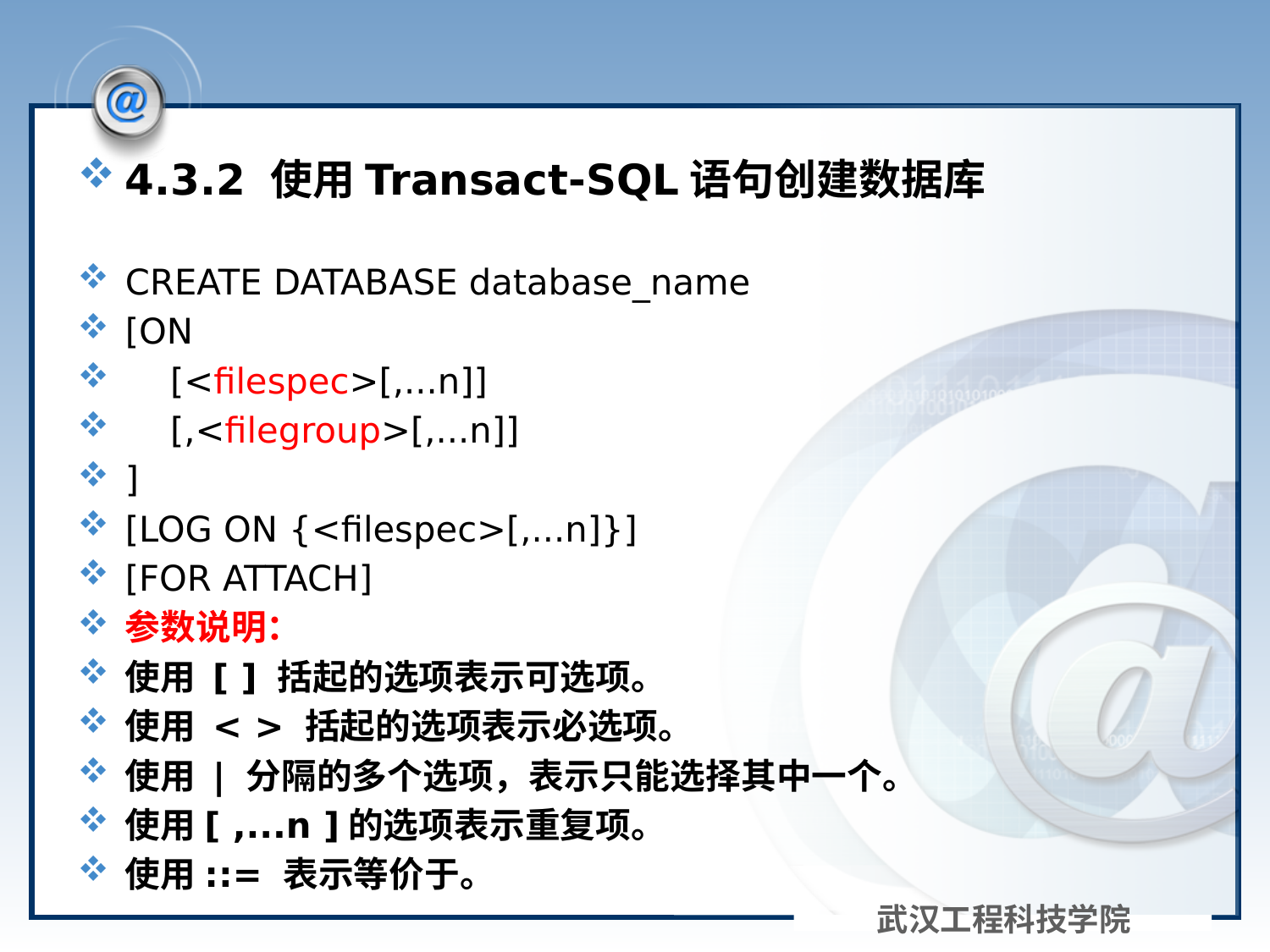

#
4.3.2 使用Transact-SQL语句创建数据库

CREATE DATABASE database_name
[ON
    [<filespec>[,...n]]
    [,<filegroup>[,...n]]
]
[LOG ON {<filespec>[,...n]}]
[FOR ATTACH]
参数说明：
使用 [ ] 括起的选项表示可选项。
使用 < > 括起的选项表示必选项。
使用 | 分隔的多个选项，表示只能选择其中一个。
使用[ ,...n ]的选项表示重复项。
使用::= 表示等价于。

武汉工程科技学院